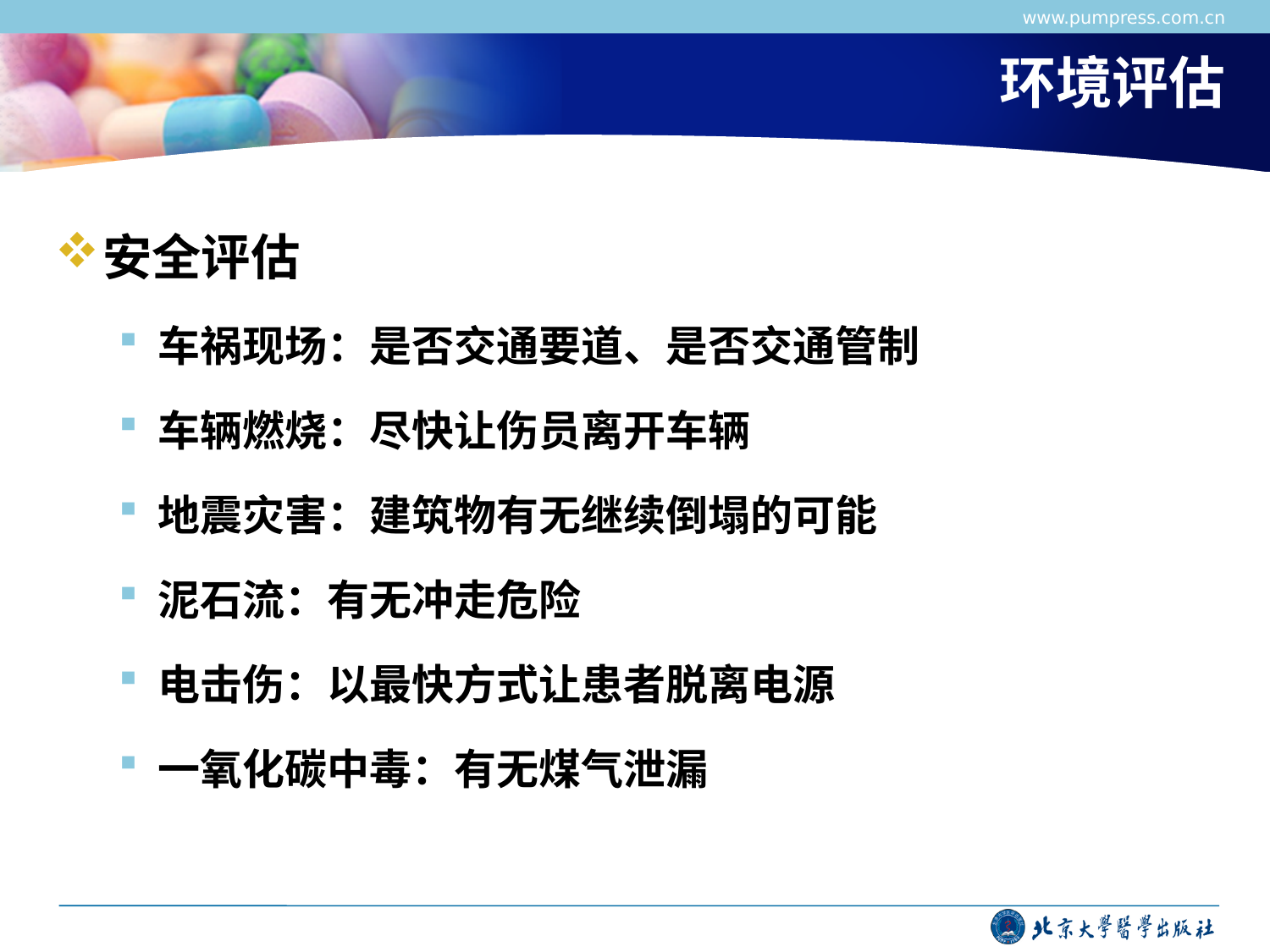

www.pumpress.com.cn
# 环境评估
安全评估
车祸现场：是否交通要道、是否交通管制
车辆燃烧：尽快让伤员离开车辆
地震灾害：建筑物有无继续倒塌的可能
泥石流：有无冲走危险
电击伤：以最快方式让患者脱离电源
一氧化碳中毒：有无煤气泄漏